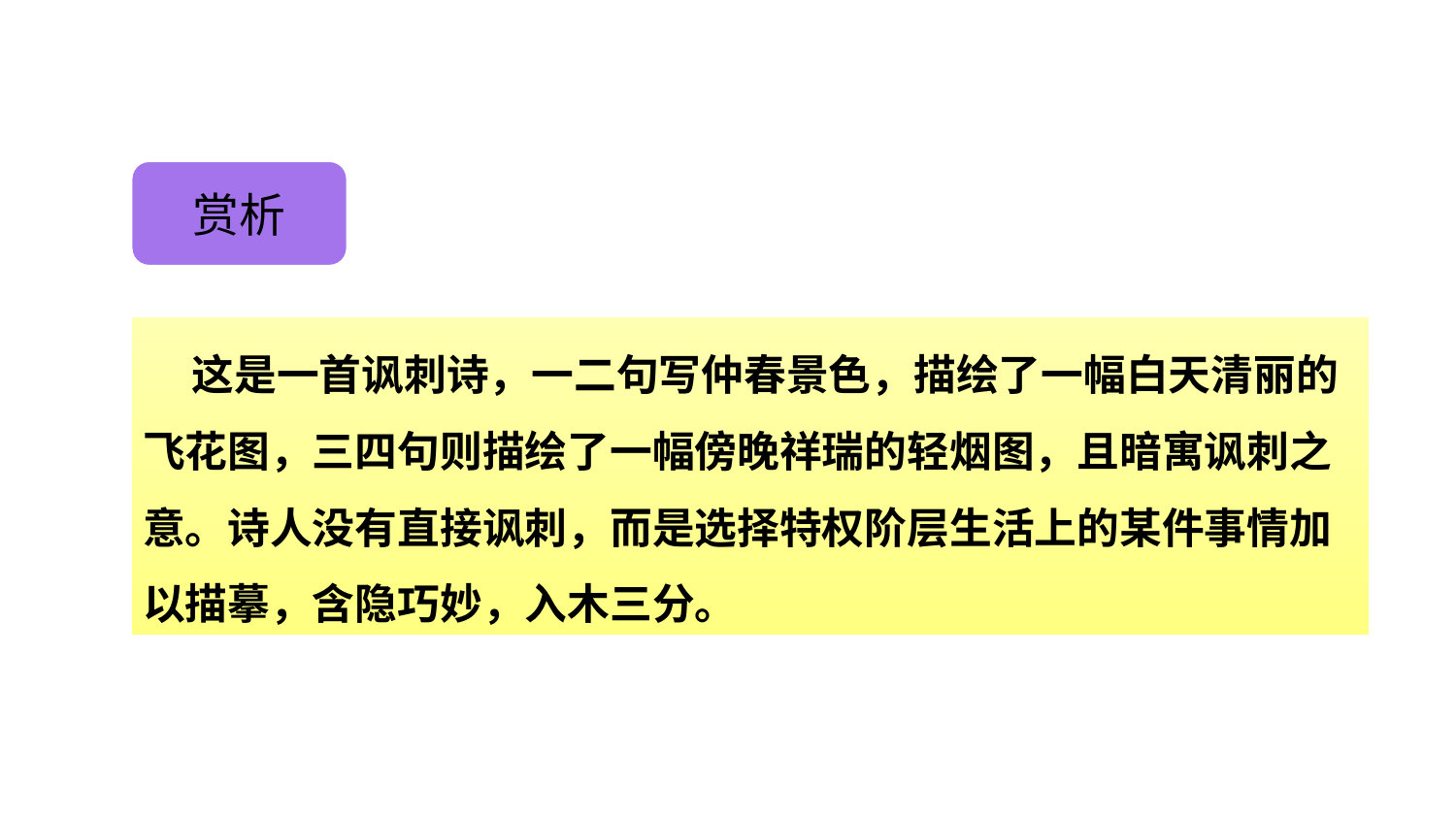

赏析
    这是一首讽刺诗，一二句写仲春景色，描绘了一幅白天清丽的飞花图，三四句则描绘了一幅傍晚祥瑞的轻烟图，且暗寓讽刺之意。诗人没有直接讽刺，而是选择特权阶层生活上的某件事情加以描摹，含隐巧妙，入木三分。